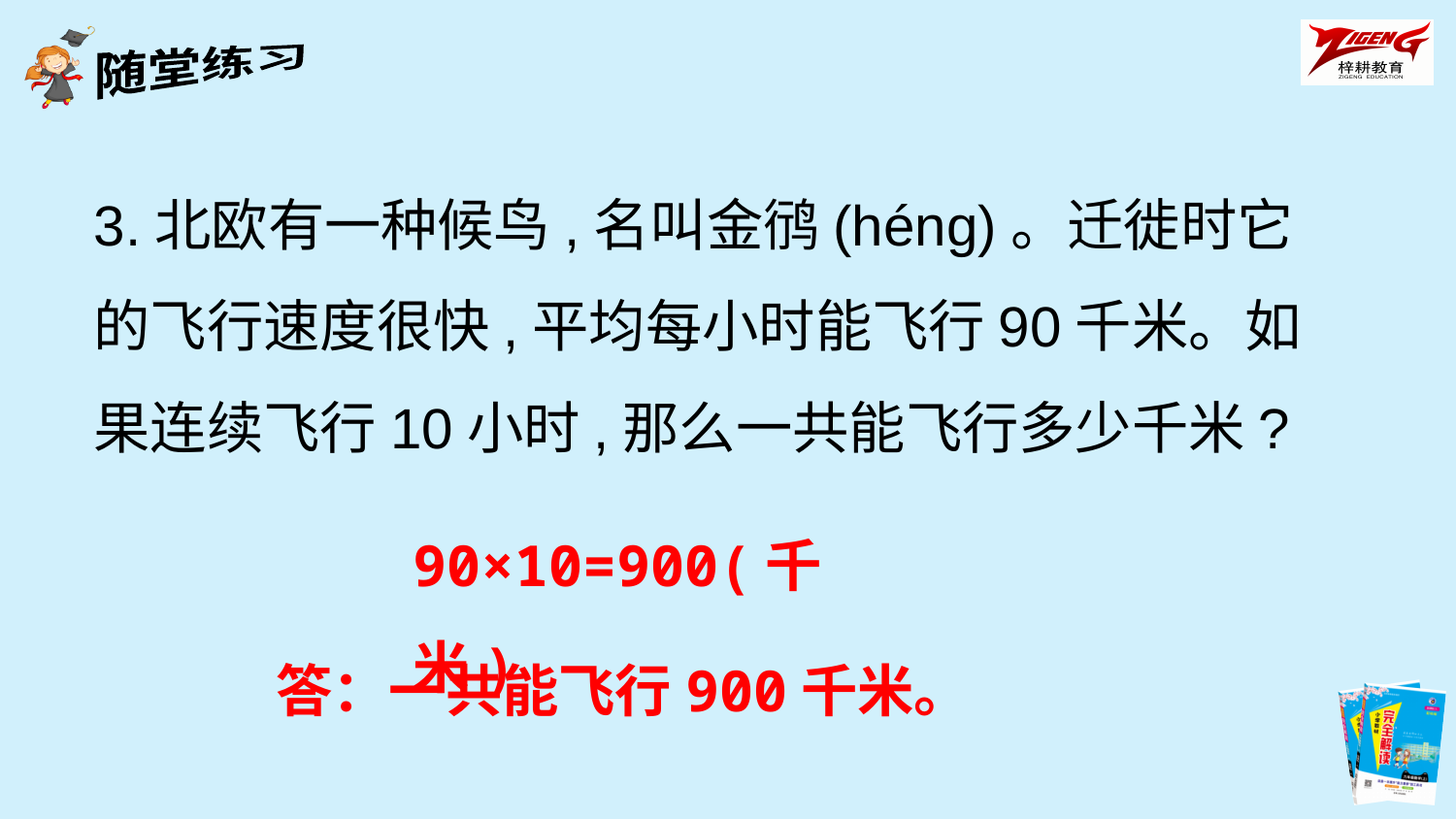

3.北欧有一种候鸟,名叫金鸻(héng)。迁徙时它的飞行速度很快,平均每小时能飞行90千米。如果连续飞行10小时,那么一共能飞行多少千米?
90×10=900(千米)
答：一共能飞行900千米。